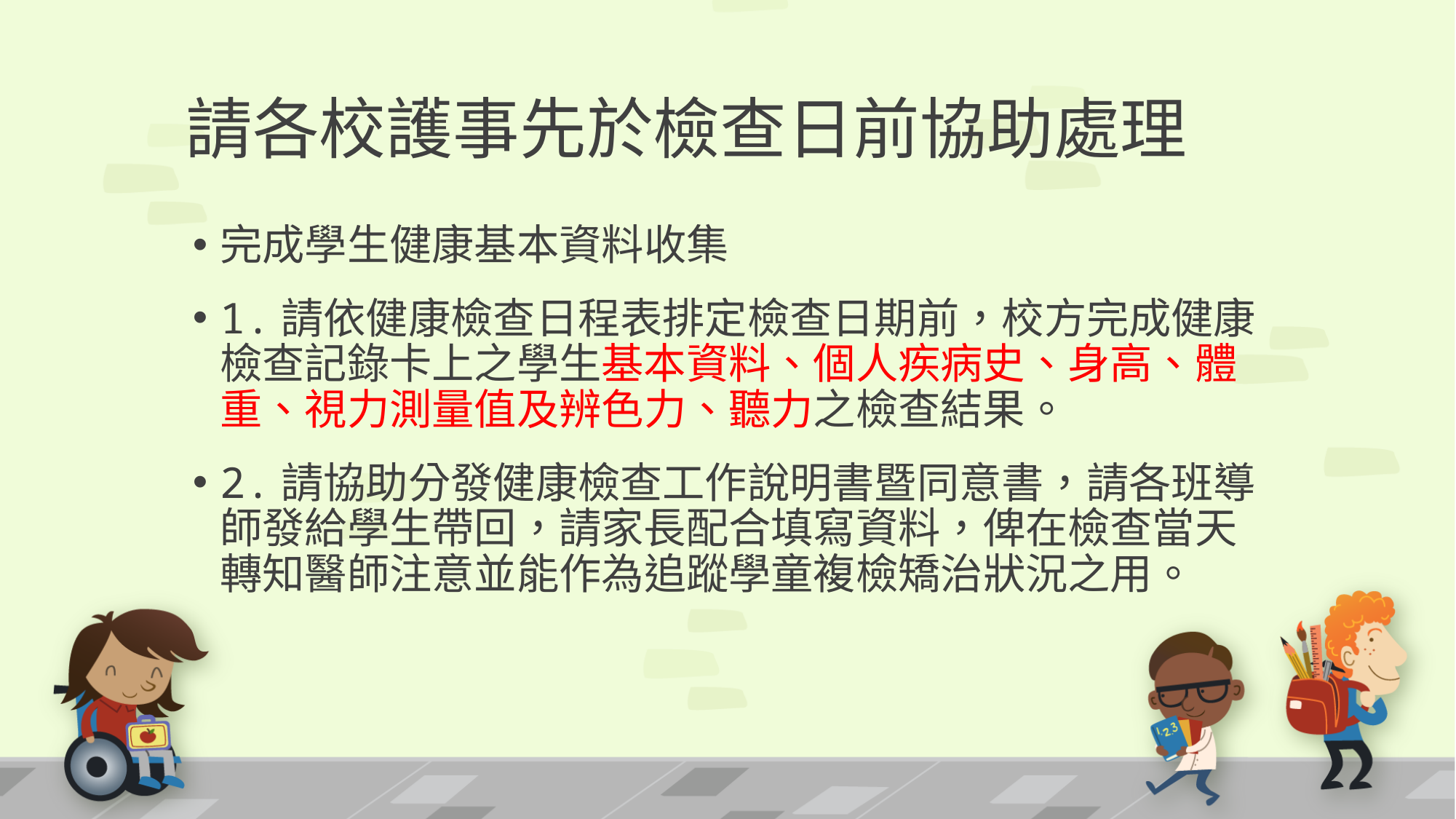

# 請各校護事先於檢查日前協助處理
完成學生健康基本資料收集
1.請依健康檢查日程表排定檢查日期前，校方完成健康檢查記錄卡上之學生基本資料、個人疾病史、身高、體重、視力測量值及辨色力、聽力之檢查結果。
2.請協助分發健康檢查工作說明書暨同意書，請各班導師發給學生帶回，請家長配合填寫資料，俾在檢查當天轉知醫師注意並能作為追蹤學童複檢矯治狀況之用。